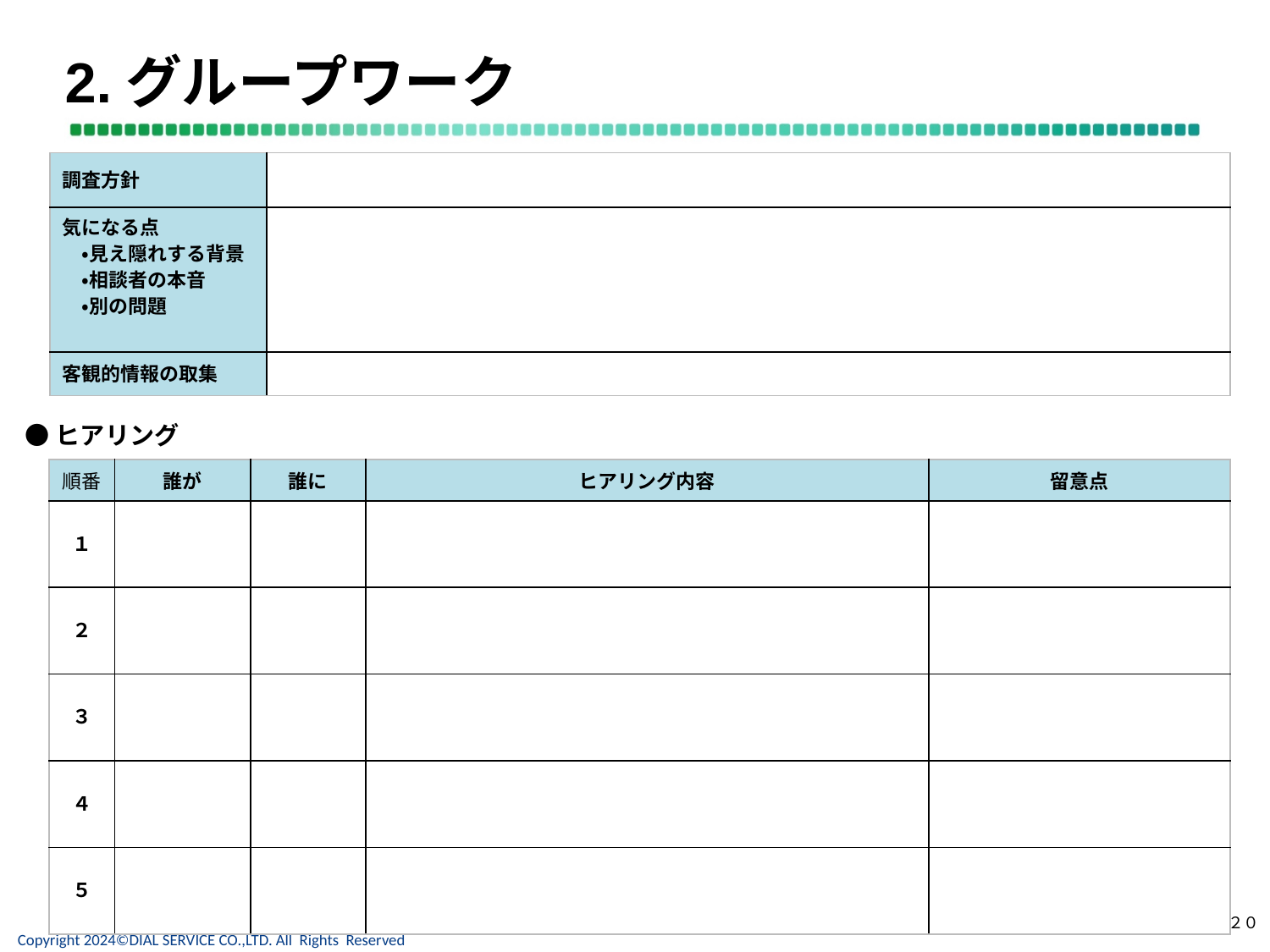

2.グループワーク
| 調査方針 |  |
| --- | --- |
| 気になる点　　 　・見え隠れする背景 　・相談者の本音 　・別の問題 |  |
| 客観的情報の取集 |  |
●ヒアリング
| 順番 | 誰が | 誰に | ヒアリング内容 | 留意点 |
| --- | --- | --- | --- | --- |
| １ |  |  |  |  |
| ２ |  |  |  |  |
| ３ |  |  |  |  |
| ４ |  |  |  |  |
| ５ |  |  |  |  |
２０
Copyright 2024©DIAL SERVICE CO.,LTD. All  Rights  Reserved